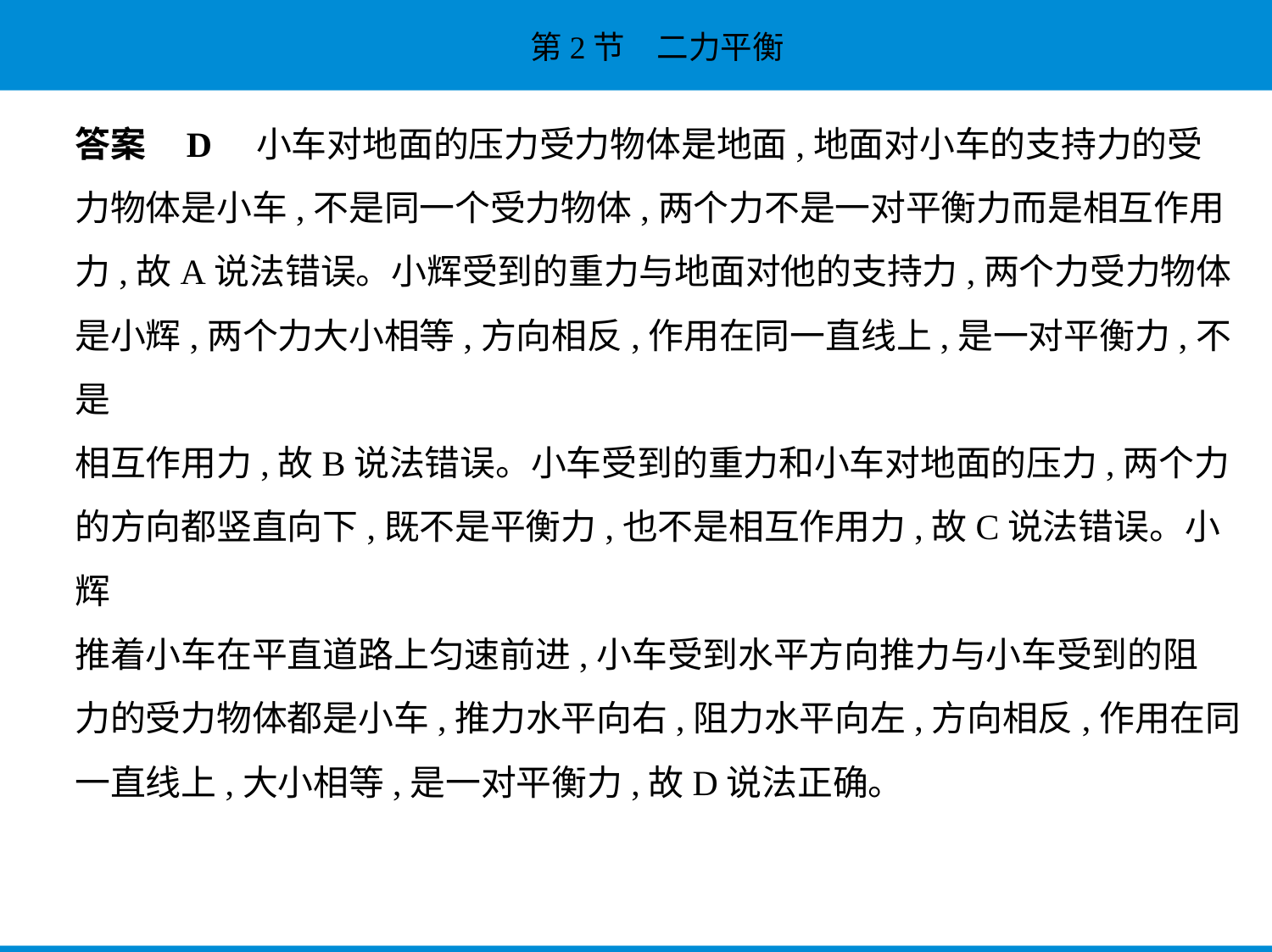

答案    D    小车对地面的压力受力物体是地面,地面对小车的支持力的受
力物体是小车,不是同一个受力物体,两个力不是一对平衡力而是相互作用
力,故A说法错误。小辉受到的重力与地面对他的支持力,两个力受力物体
是小辉,两个力大小相等,方向相反,作用在同一直线上,是一对平衡力,不是
相互作用力,故B说法错误。小车受到的重力和小车对地面的压力,两个力
的方向都竖直向下,既不是平衡力,也不是相互作用力,故C说法错误。小辉
推着小车在平直道路上匀速前进,小车受到水平方向推力与小车受到的阻
力的受力物体都是小车,推力水平向右,阻力水平向左,方向相反,作用在同
一直线上,大小相等,是一对平衡力,故D说法正确。